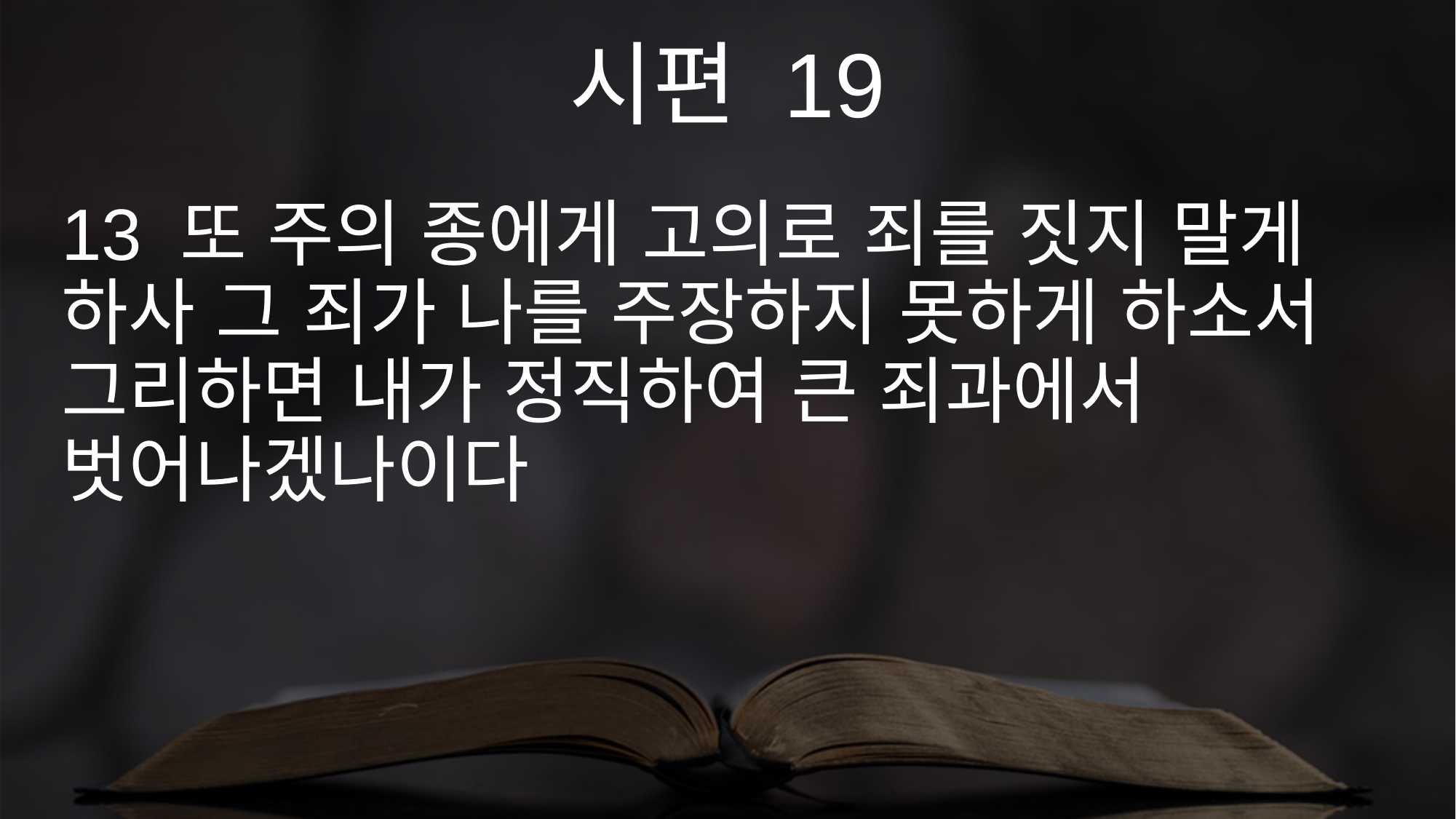

시편 19
13 또 주의 종에게 고의로 죄를 짓지 말게 하사 그 죄가 나를 주장하지 못하게 하소서 그리하면 내가 정직하여 큰 죄과에서 벗어나겠나이다